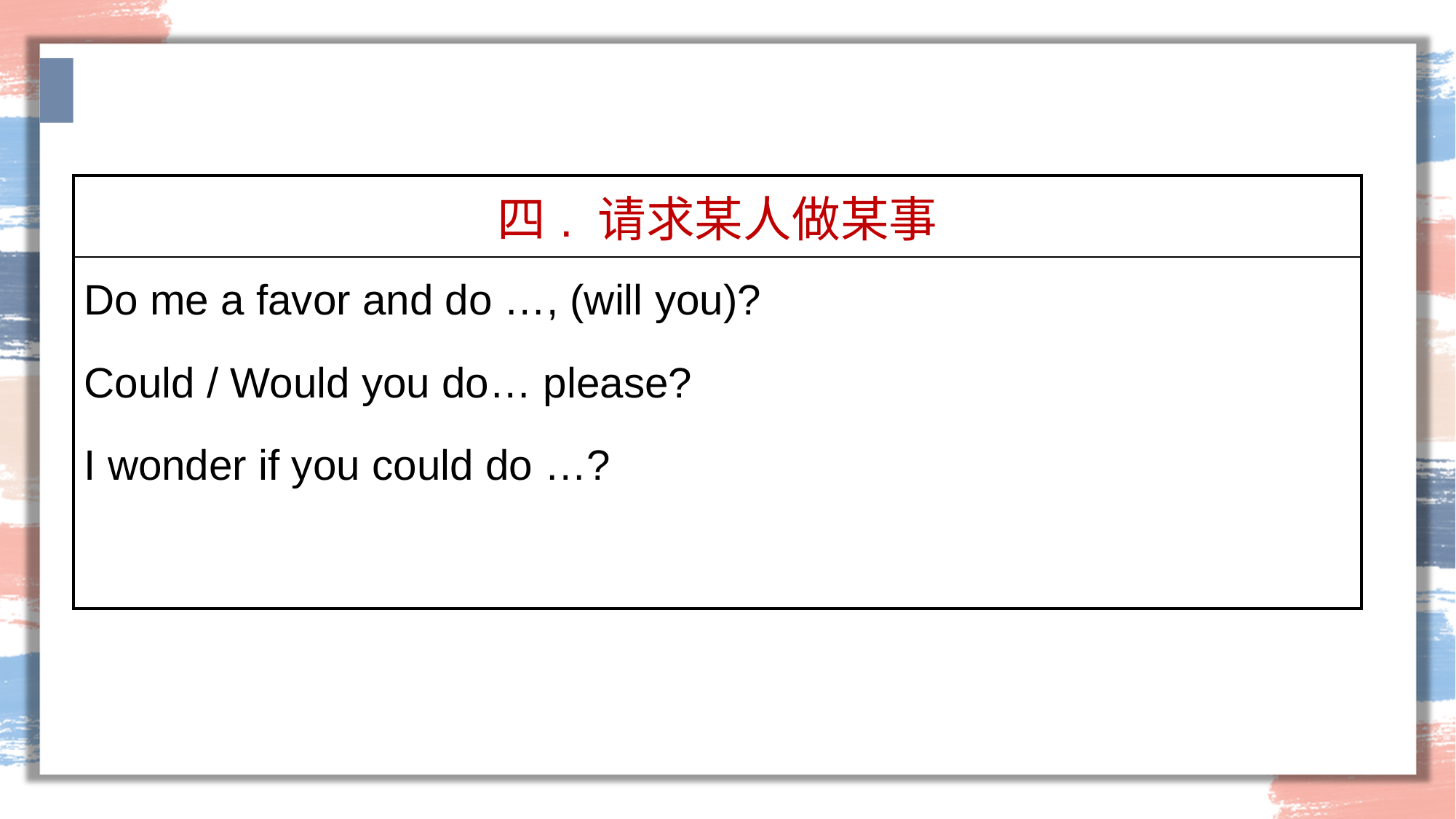

| 四. 请求某人做某事 |
| --- |
| Do me a favor and do …, (will you)? Could / Would you do… please? I wonder if you could do …? |